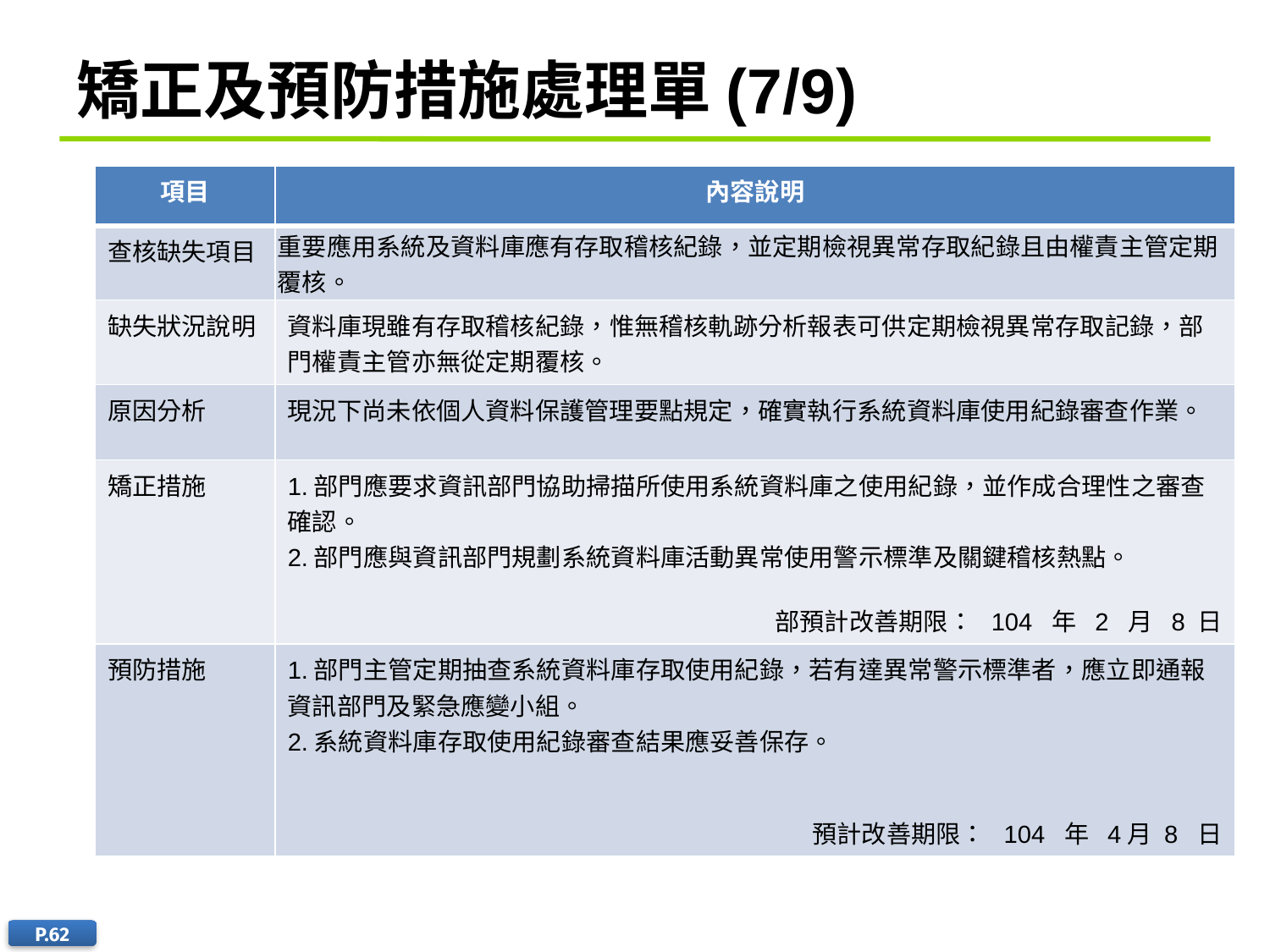

# 矯正及預防措施處理單(7/9)
| 項目 | 內容說明 |
| --- | --- |
| 查核缺失項目 | 重要應用系統及資料庫應有存取稽核紀錄，並定期檢視異常存取紀錄且由權責主管定期覆核。 |
| 缺失狀況說明 | 資料庫現雖有存取稽核紀錄，惟無稽核軌跡分析報表可供定期檢視異常存取記錄，部門權責主管亦無從定期覆核。 |
| 原因分析 | 現況下尚未依個人資料保護管理要點規定，確實執行系統資料庫使用紀錄審查作業。 |
| 矯正措施 | 1.部門應要求資訊部門協助掃描所使用系統資料庫之使用紀錄，並作成合理性之審查確認。 2.部門應與資訊部門規劃系統資料庫活動異常使用警示標準及關鍵稽核熱點。 部預計改善期限： 104 年 2 月 8 日 |
| 預防措施 | 1.部門主管定期抽查系統資料庫存取使用紀錄，若有達異常警示標準者，應立即通報資訊部門及緊急應變小組。 2.系統資料庫存取使用紀錄審查結果應妥善保存。 預計改善期限： 104 年 4月 8 日 |